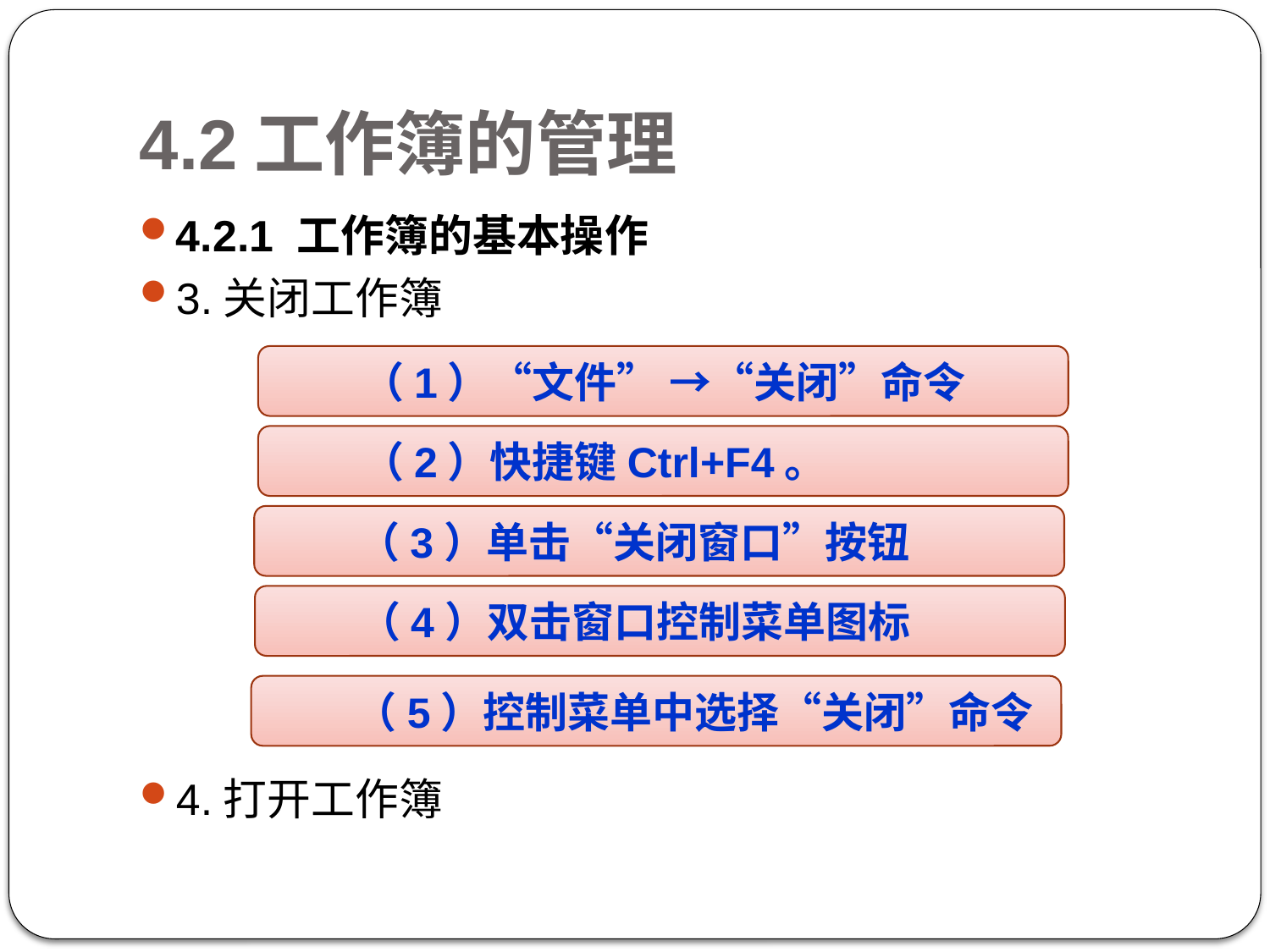

# 4.2工作簿的管理
4.2.1 工作簿的基本操作
3.关闭工作簿

4.打开工作簿

（1）“文件” →“关闭”命令
（2）快捷键Ctrl+F4。
（3）单击“关闭窗口”按钮
（4）双击窗口控制菜单图标
（5）控制菜单中选择“关闭”命令